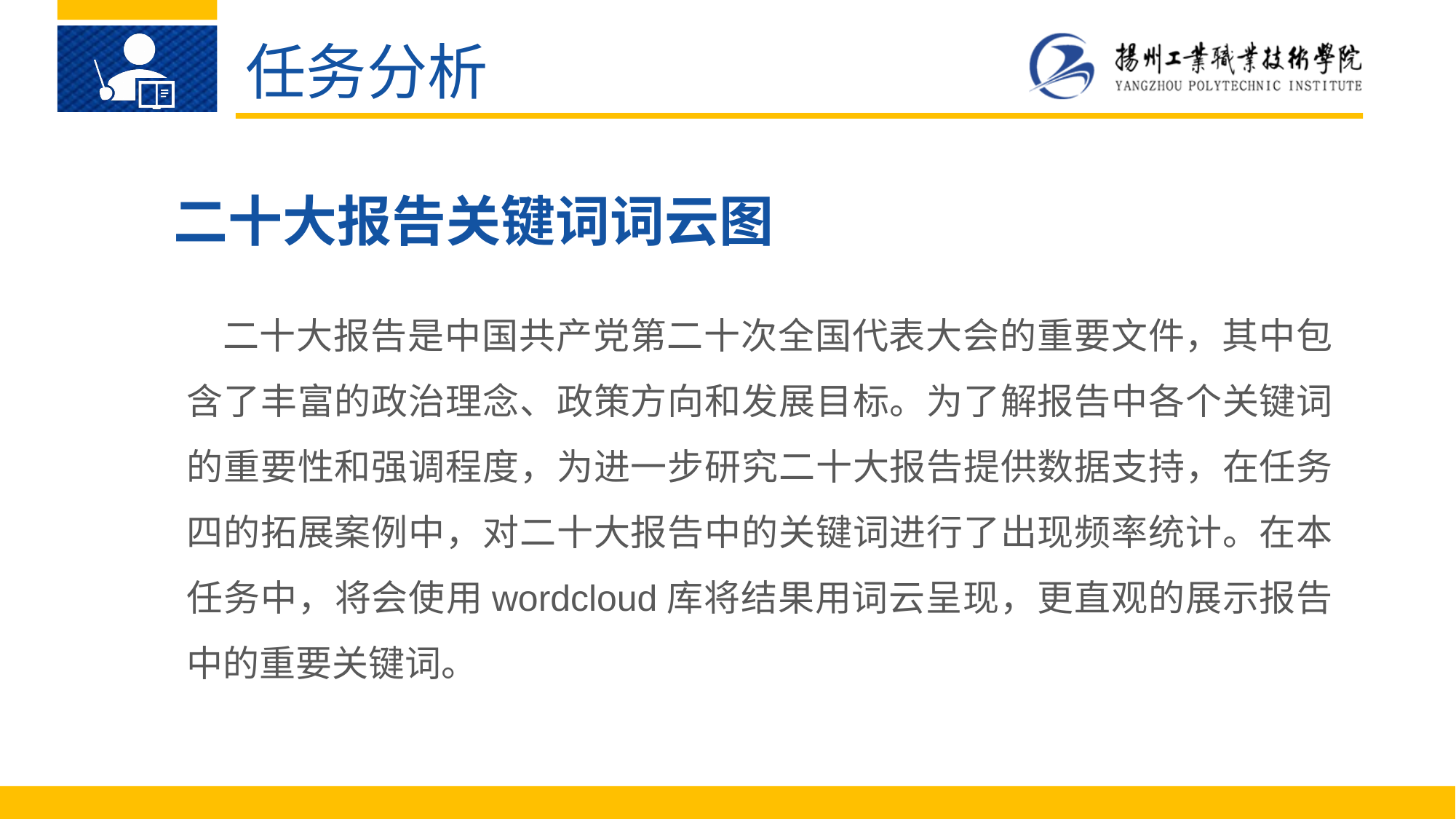

任务分析
二十大报告关键词词云图
   二十大报告是中国共产党第二十次全国代表大会的重要文件，其中包含了丰富的政治理念、政策方向和发展目标。为了解报告中各个关键词的重要性和强调程度，为进一步研究二十大报告提供数据支持，在任务四的拓展案例中，对二十大报告中的关键词进行了出现频率统计。在本任务中，将会使用wordcloud库将结果用词云呈现，更直观的展示报告中的重要关键词。